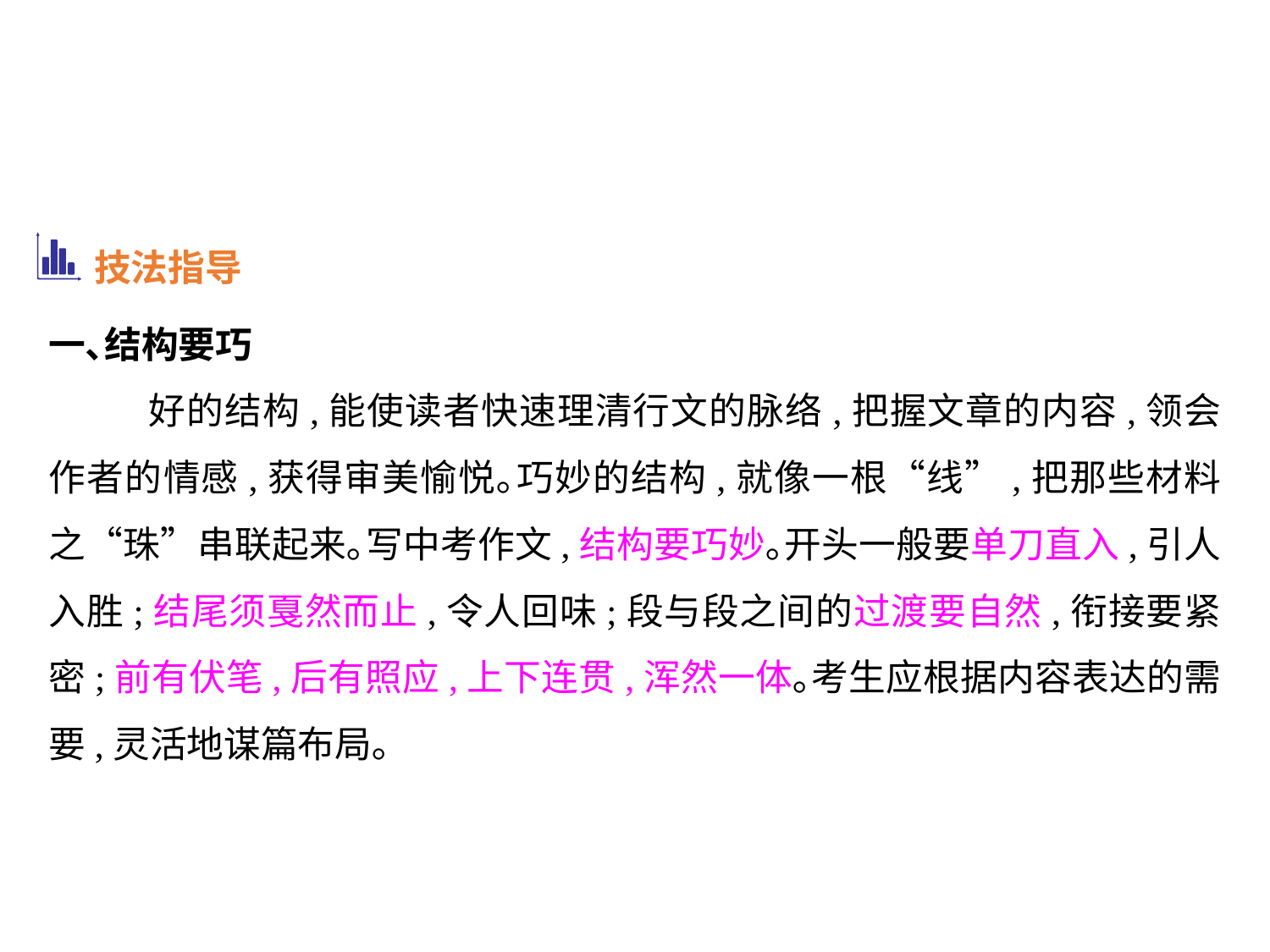

技法指导

一､结构要巧
好的结构,能使读者快速理清行文的脉络,把握文章的内容,领会作者的情感,获得审美愉悦｡巧妙的结构,就像一根“线”,把那些材料之“珠”串联起来｡写中考作文,结构要巧妙｡开头一般要单刀直入,引人入胜;结尾须戛然而止,令人回味;段与段之间的过渡要自然,衔接要紧密;前有伏笔,后有照应,上下连贯,浑然一体｡考生应根据内容表达的需要,灵活地谋篇布局｡